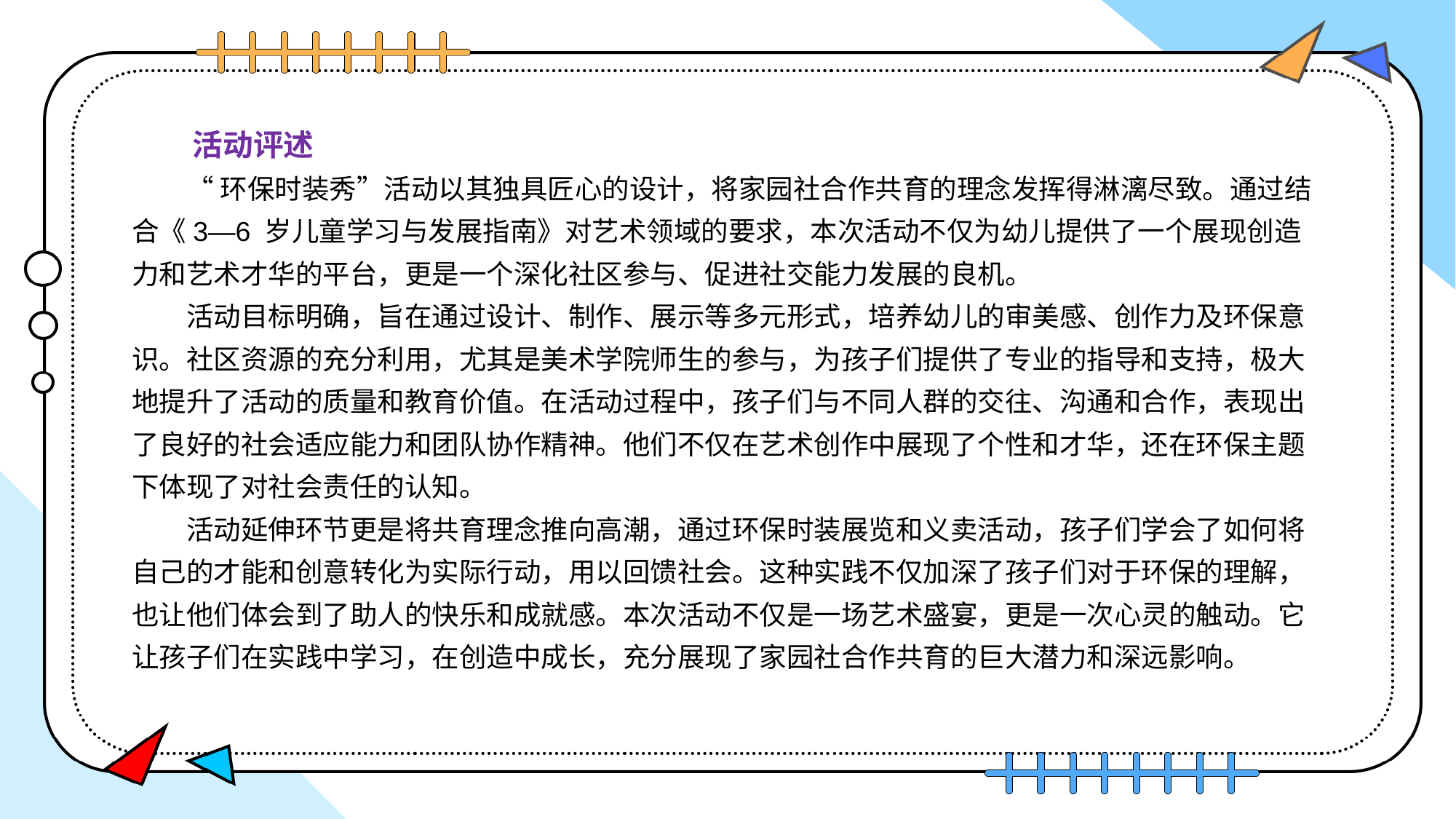

活动评述
“环保时装秀”活动以其独具匠心的设计，将家园社合作共育的理念发挥得淋漓尽致。通过结合《3—6 岁儿童学习与发展指南》对艺术领域的要求，本次活动不仅为幼儿提供了一个展现创造力和艺术才华的平台，更是一个深化社区参与、促进社交能力发展的良机。
活动目标明确，旨在通过设计、制作、展示等多元形式，培养幼儿的审美感、创作力及环保意识。社区资源的充分利用，尤其是美术学院师生的参与，为孩子们提供了专业的指导和支持，极大地提升了活动的质量和教育价值。在活动过程中，孩子们与不同人群的交往、沟通和合作，表现出了良好的社会适应能力和团队协作精神。他们不仅在艺术创作中展现了个性和才华，还在环保主题下体现了对社会责任的认知。
活动延伸环节更是将共育理念推向高潮，通过环保时装展览和义卖活动，孩子们学会了如何将自己的才能和创意转化为实际行动，用以回馈社会。这种实践不仅加深了孩子们对于环保的理解，也让他们体会到了助人的快乐和成就感。本次活动不仅是一场艺术盛宴，更是一次心灵的触动。它让孩子们在实践中学习，在创造中成长，充分展现了家园社合作共育的巨大潜力和深远影响。